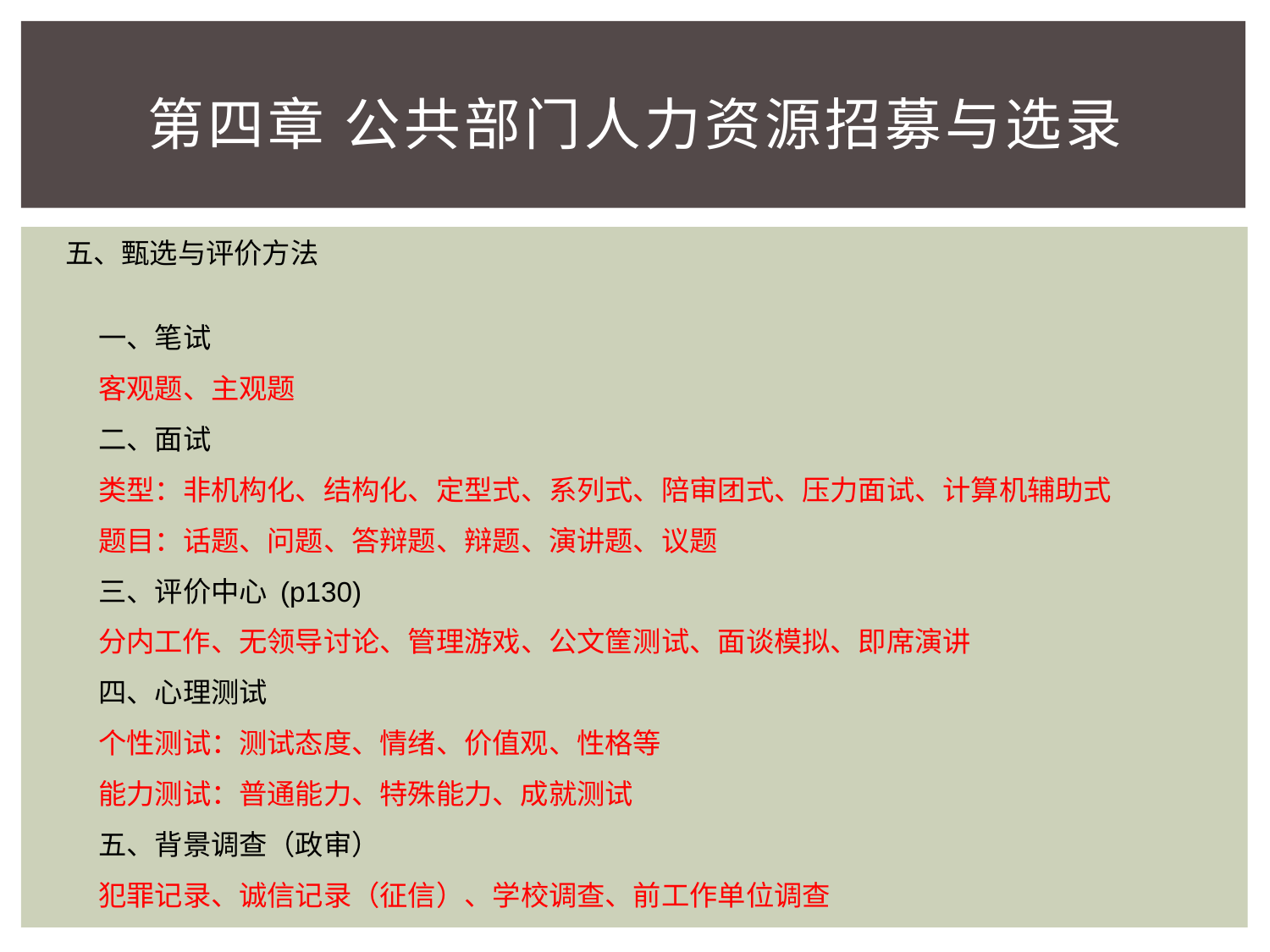

# 第四章 公共部门人力资源招募与选录
五、甄选与评价方法
一、笔试
客观题、主观题
二、面试
类型：非机构化、结构化、定型式、系列式、陪审团式、压力面试、计算机辅助式
题目：话题、问题、答辩题、辩题、演讲题、议题
三、评价中心 (p130)
分内工作、无领导讨论、管理游戏、公文筐测试、面谈模拟、即席演讲
四、心理测试
个性测试：测试态度、情绪、价值观、性格等
能力测试：普通能力、特殊能力、成就测试
五、背景调查（政审）
犯罪记录、诚信记录（征信）、学校调查、前工作单位调查
31